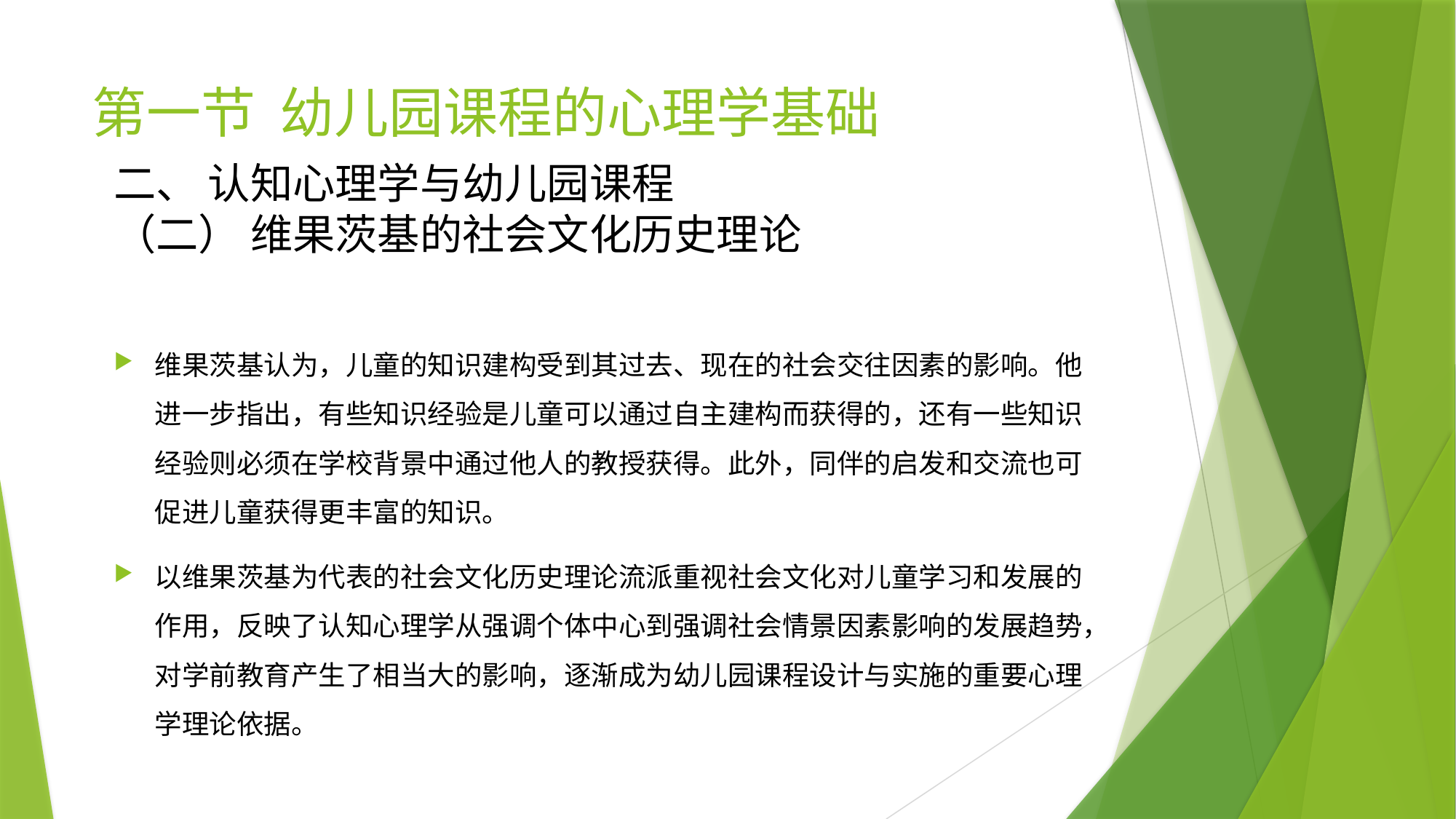

# 第一节  幼儿园课程的心理学基础
二、 认知心理学与幼儿园课程
（二） 维果茨基的社会文化历史理论
维果茨基认为，儿童的知识建构受到其过去、现在的社会交往因素的影响。他进一步指出，有些知识经验是儿童可以通过自主建构而获得的，还有一些知识经验则必须在学校背景中通过他人的教授获得。此外，同伴的启发和交流也可促进儿童获得更丰富的知识。
以维果茨基为代表的社会文化历史理论流派重视社会文化对儿童学习和发展的作用，反映了认知心理学从强调个体中心到强调社会情景因素影响的发展趋势，对学前教育产生了相当大的影响，逐渐成为幼儿园课程设计与实施的重要心理学理论依据。